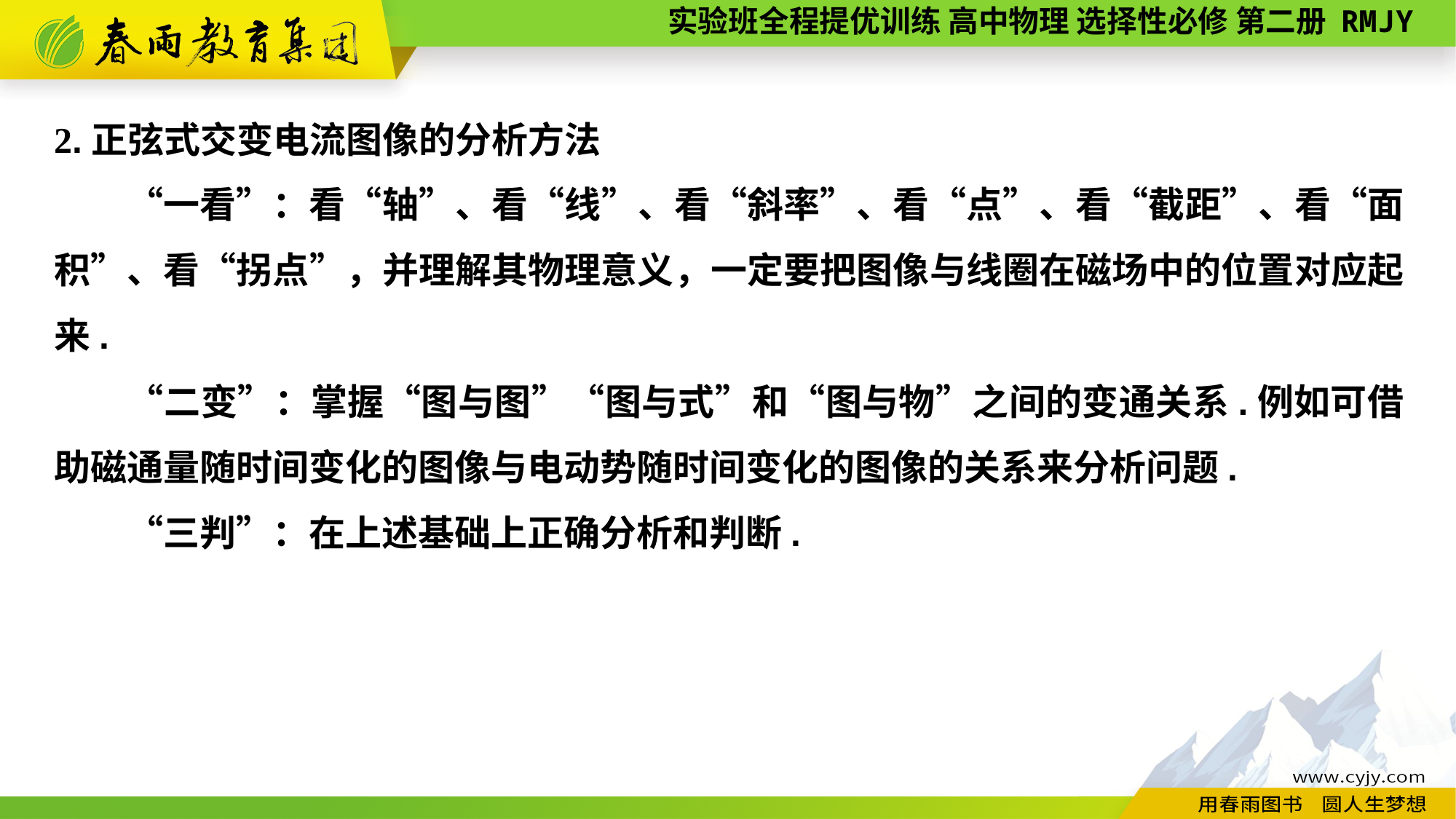

2.正弦式交变电流图像的分析方法
　　“一看”：看“轴”、看“线”、看“斜率”、看“点”、看“截距”、看“面积”、看“拐点”，并理解其物理意义，一定要把图像与线圈在磁场中的位置对应起来.
　　“二变”：掌握“图与图”“图与式”和“图与物”之间的变通关系.例如可借助磁通量随时间变化的图像与电动势随时间变化的图像的关系来分析问题.
　　“三判”：在上述基础上正确分析和判断.